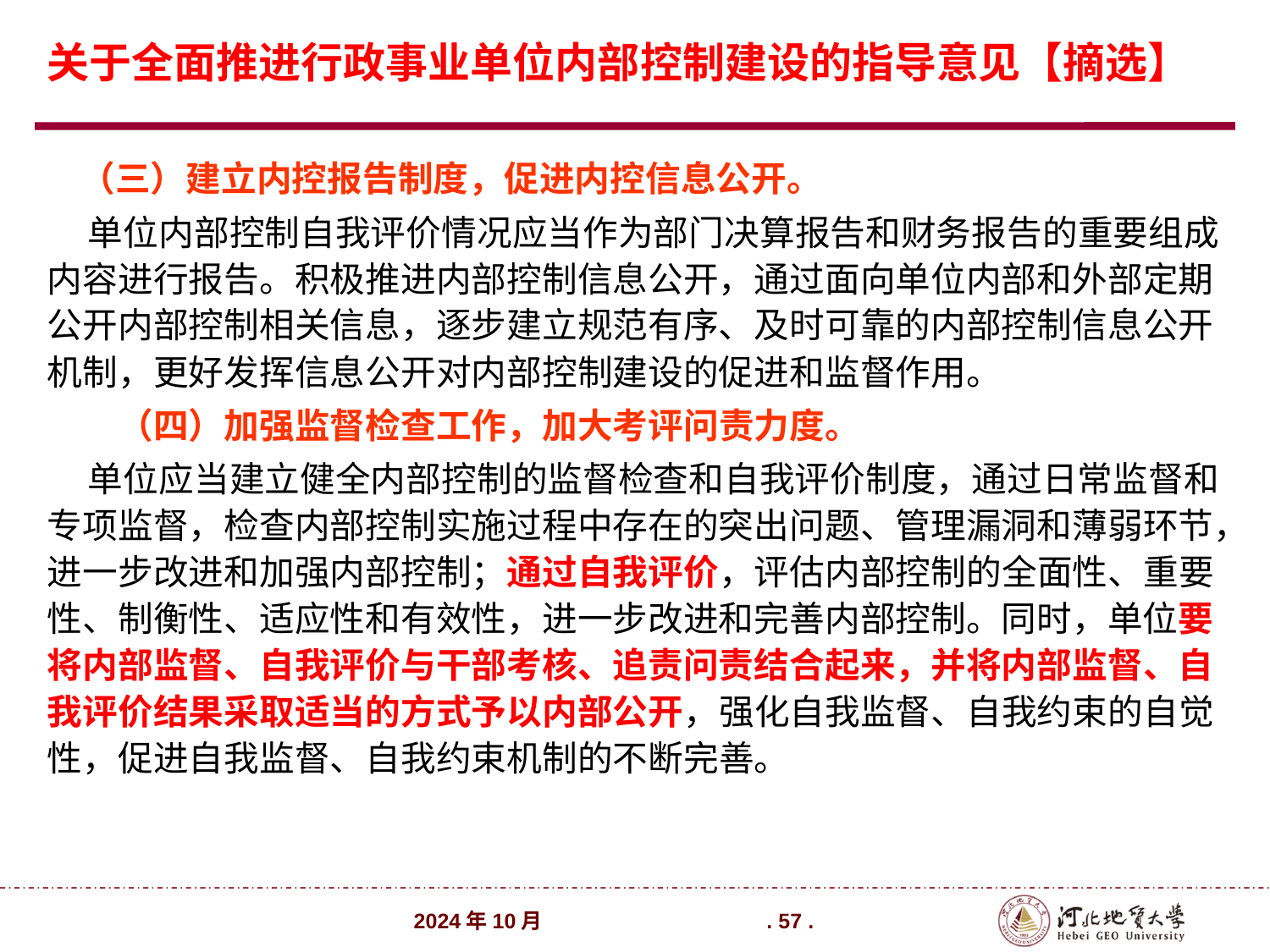

# 关于全面推进行政事业单位内部控制建设的指导意见【摘选】
   （三）建立内控报告制度，促进内控信息公开。
    单位内部控制自我评价情况应当作为部门决算报告和财务报告的重要组成内容进行报告。积极推进内部控制信息公开，通过面向单位内部和外部定期公开内部控制相关信息，逐步建立规范有序、及时可靠的内部控制信息公开机制，更好发挥信息公开对内部控制建设的促进和监督作用。
　　（四）加强监督检查工作，加大考评问责力度。
    单位应当建立健全内部控制的监督检查和自我评价制度，通过日常监督和专项监督，检查内部控制实施过程中存在的突出问题、管理漏洞和薄弱环节，进一步改进和加强内部控制；通过自我评价，评估内部控制的全面性、重要性、制衡性、适应性和有效性，进一步改进和完善内部控制。同时，单位要将内部监督、自我评价与干部考核、追责问责结合起来，并将内部监督、自我评价结果采取适当的方式予以内部公开，强化自我监督、自我约束的自觉性，促进自我监督、自我约束机制的不断完善。

2024年10月                                             . 57 .